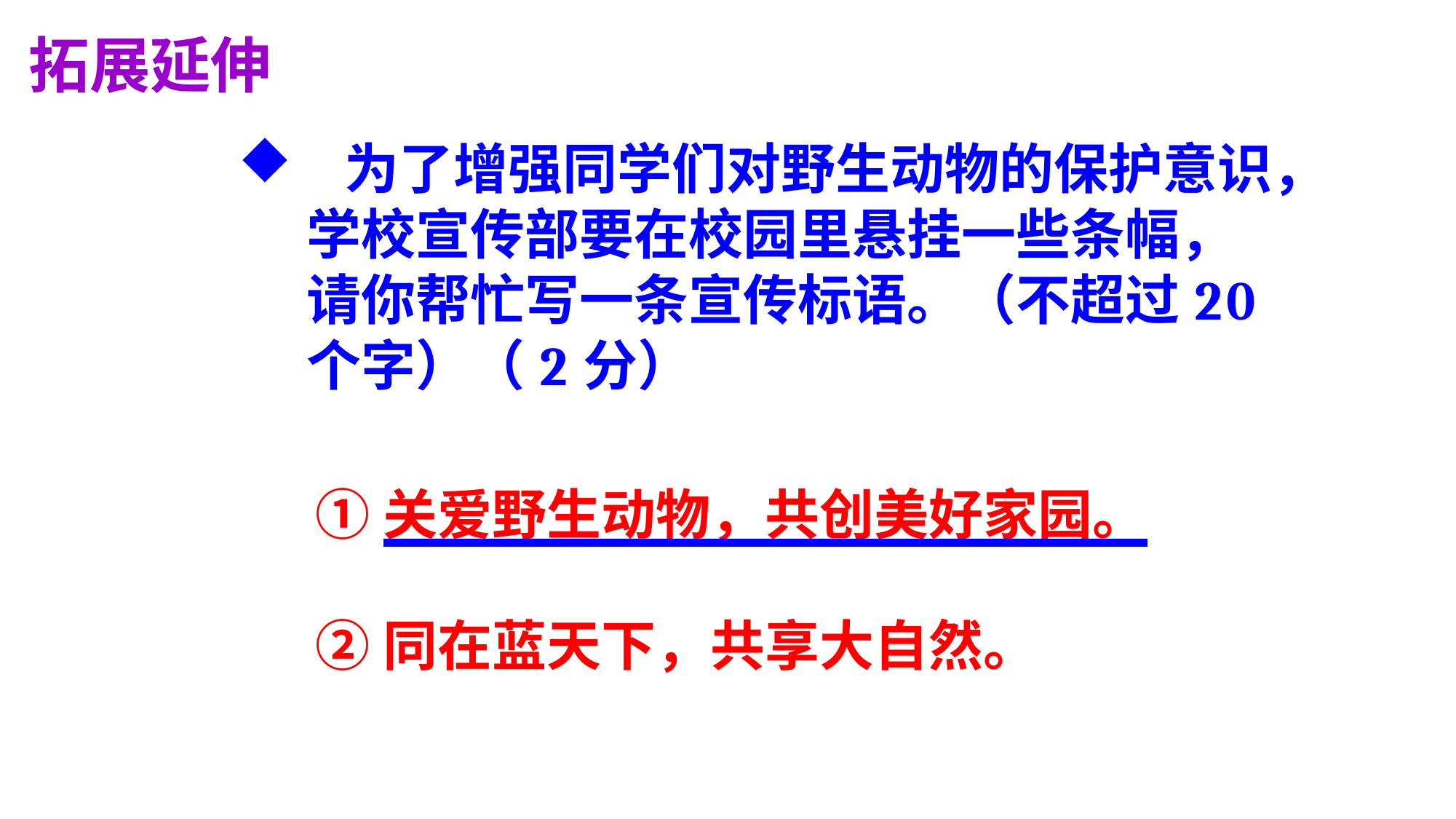

拓展延伸
  为了增强同学们对野生动物的保护意识，学校宣传部要在校园里悬挂一些条幅，请你帮忙写一条宣传标语。（不超过20个字）（2分）
①关爱野生动物，共创美好家园。

②同在蓝天下，共享大自然。